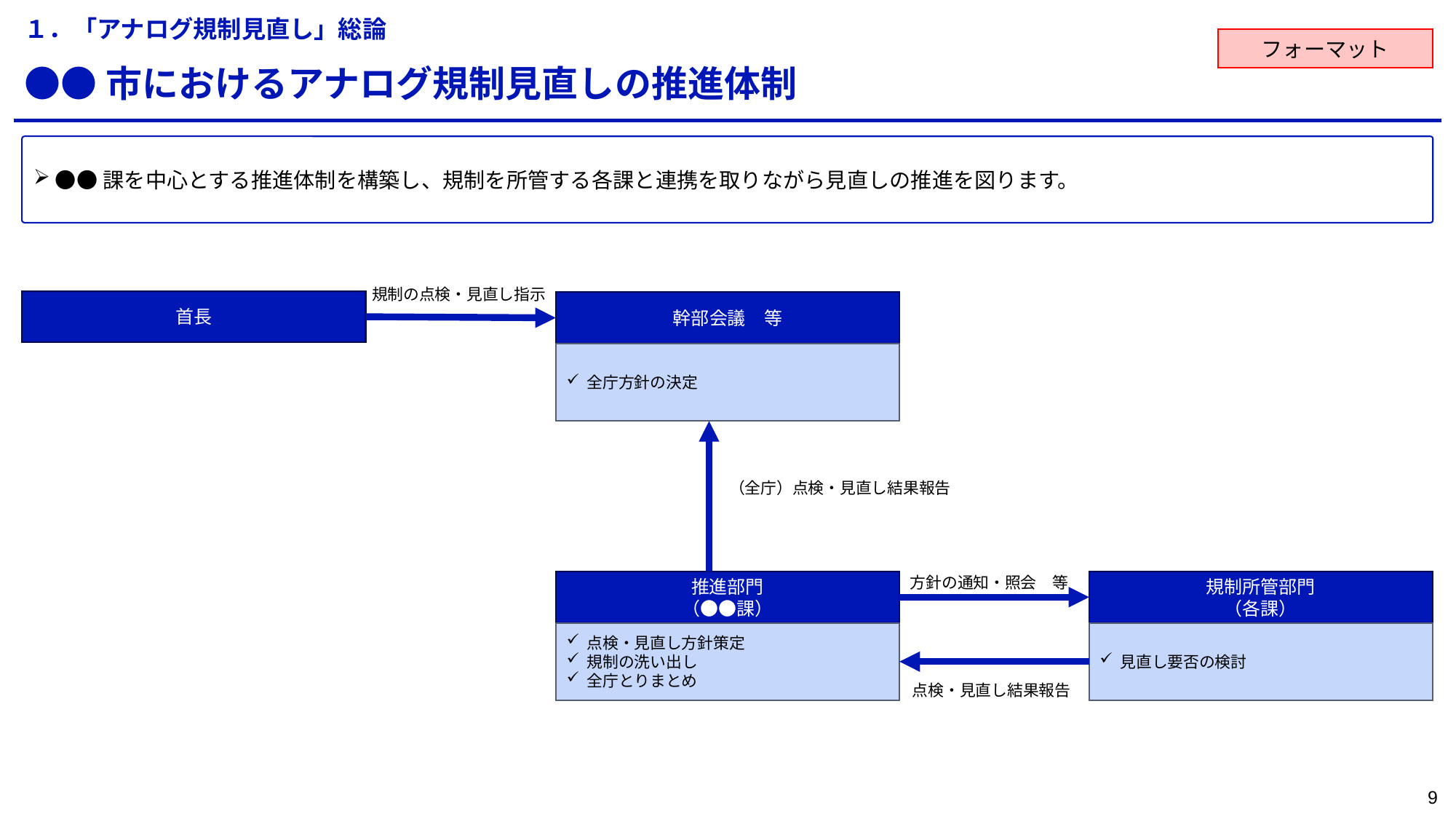

１．「アナログ規制見直し」総論
フォーマット
●●市におけるアナログ規制見直しの推進体制
●●課を中心とする推進体制を構築し、規制を所管する各課と連携を取りながら見直しの推進を図ります。
規制の点検・見直し指示
首長
幹部会議　等
全庁方針の決定
（全庁）点検・見直し結果報告
方針の通知・照会　等
推進部門
（●●課）
点検・見直し方針策定
規制の洗い出し
全庁とりまとめ
規制所管部門
（各課）
見直し要否の検討
点検・見直し結果報告
9